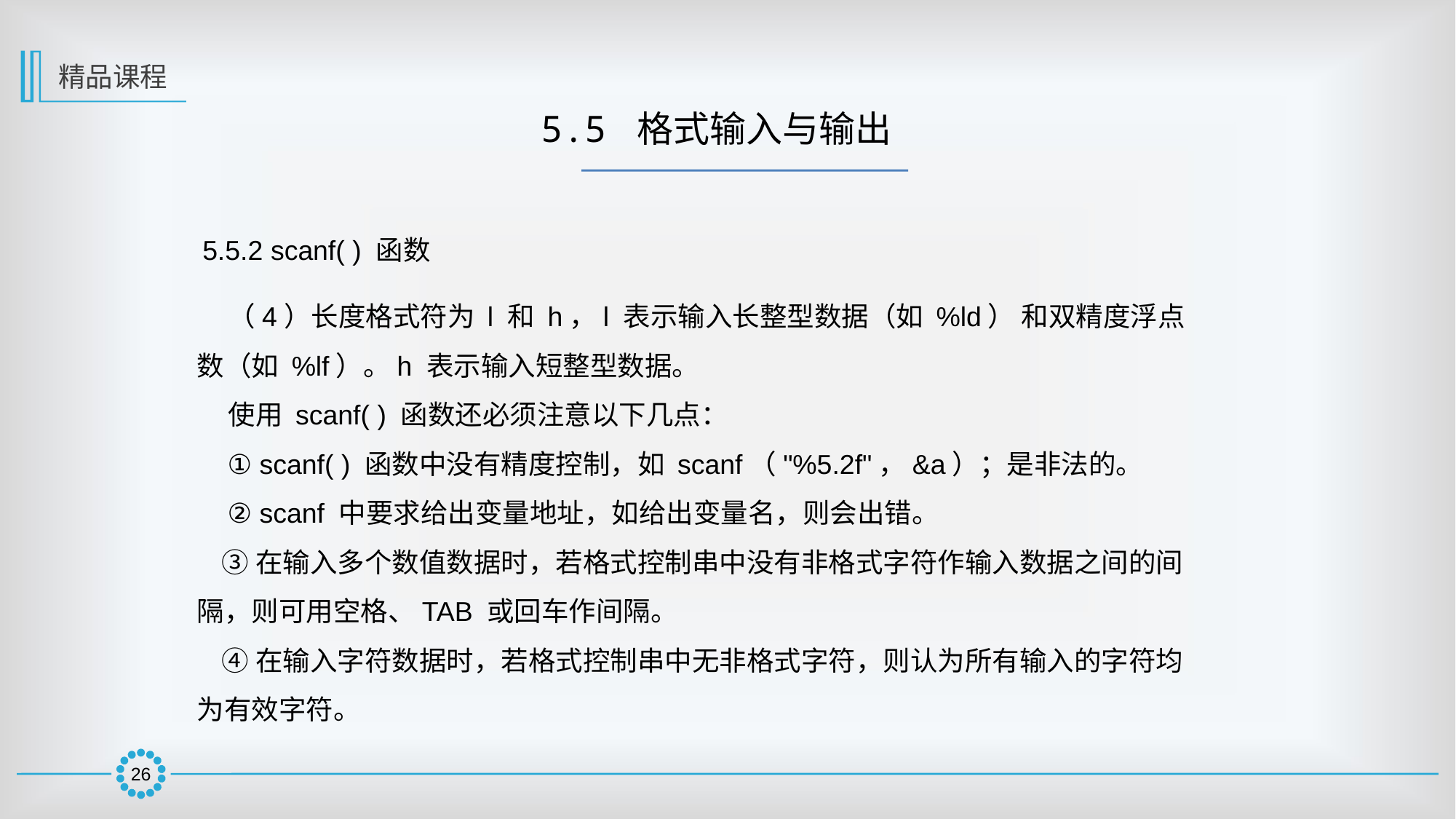

精品课程
5.5 格式输入与输出

5.5.2 scanf( ) 函数
    （4）长度格式符为 l 和 h，l 表示输入长整型数据（如 %ld） 和双精度浮点数（如 %lf）。h 表示输入短整型数据。
    使用 scanf( ) 函数还必须注意以下几点：
    ① scanf( ) 函数中没有精度控制，如 scanf（"%5.2f"，&a）；是非法的。
    ② scanf 中要求给出变量地址，如给出变量名，则会出错。
    ③在输入多个数值数据时，若格式控制串中没有非格式字符作输入数据之间的间隔，则可用空格、TAB 或回车作间隔。
    ④在输入字符数据时，若格式控制串中无非格式字符，则认为所有输入的字符均为有效字符。

26